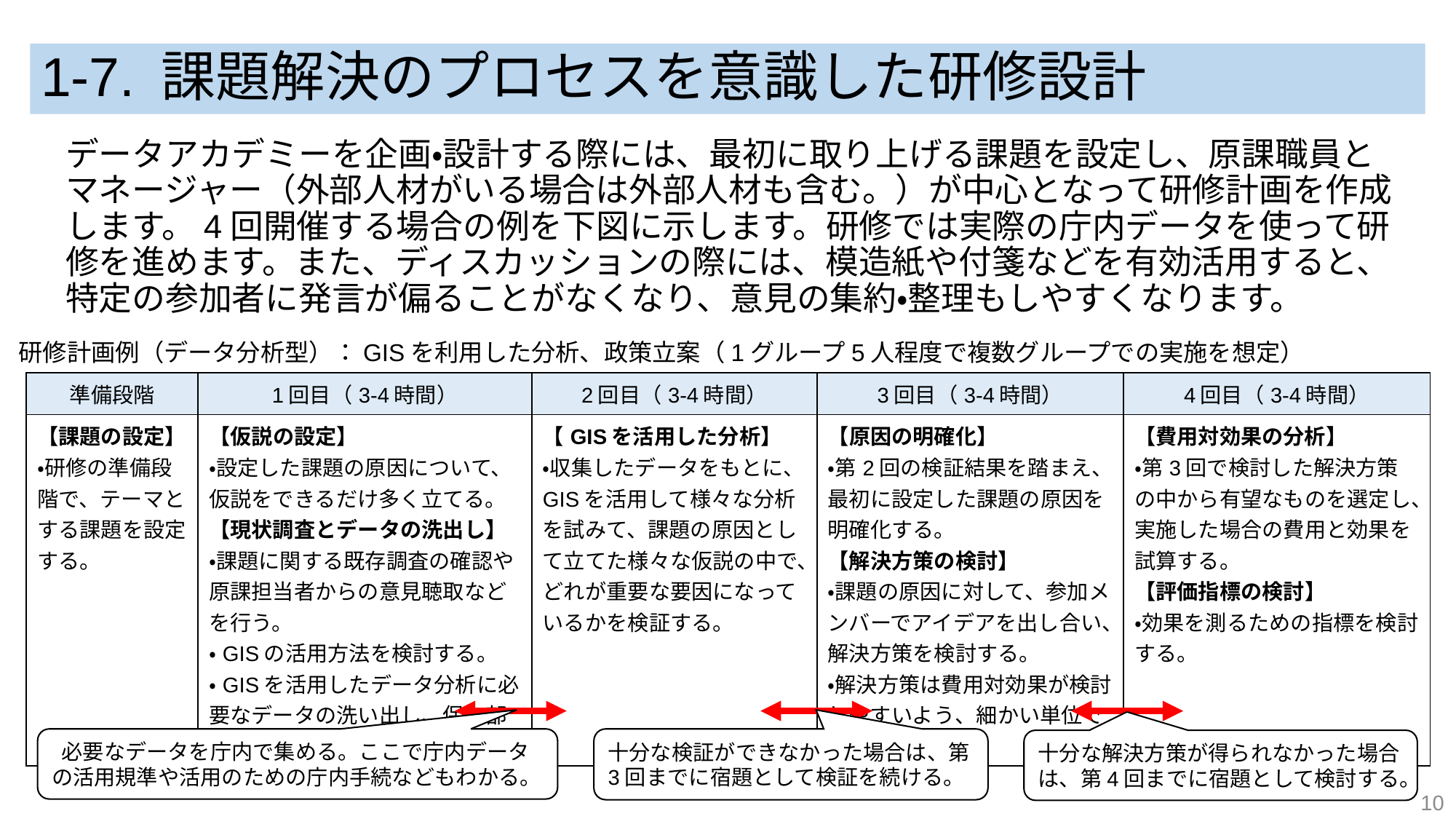

# 1-7. 課題解決のプロセスを意識した研修設計
データアカデミーを企画・設計する際には、最初に取り上げる課題を設定し、原課職員とマネージャー（外部人材がいる場合は外部人材も含む。）が中心となって研修計画を作成します。4回開催する場合の例を下図に示します。研修では実際の庁内データを使って研修を進めます。また、ディスカッションの際には、模造紙や付箋などを有効活用すると、特定の参加者に発言が偏ることがなくなり、意見の集約・整理もしやすくなります。

研修計画例（データ分析型）：GISを利用した分析、政策立案（1グループ5人程度で複数グループでの実施を想定）
| 準備段階 | 1回目（3-4時間） | 2回目（3-4時間） | 3回目（3-4時間） | 4回目（3-4時間） |
| --- | --- | --- | --- | --- |
| 【課題の設定】 ・研修の準備段階で、テーマとする課題を設定する。 | 【仮説の設定】 ・設定した課題の原因について、仮説をできるだけ多く立てる。 【現状調査とデータの洗出し】 ・課題に関する既存調査の確認や原課担当者からの意見聴取などを行う。 ・GISの活用方法を検討する。 ・GISを活用したデータ分析に必要なデータの洗い出し、保有部署の確認などを行う。 | 【GISを活用した分析】 ・収集したデータをもとに、GISを活用して様々な分析を試みて、課題の原因として立てた様々な仮説の中で、どれが重要な要因になっているかを検証する。 | 【原因の明確化】 ・第2回の検証結果を踏まえ、最初に設定した課題の原因を明確化する。 【解決方策の検討】 ・課題の原因に対して、参加メンバーでアイデアを出し合い、解決方策を検討する。 ・解決方策は費用対効果が検討しやすいよう、細かい単位で検討する。 | 【費用対効果の分析】 ・第3回で検討した解決方策の中から有望なものを選定し、実施した場合の費用と効果を試算する。 【評価指標の検討】 ・効果を測るための指標を検討する。 |
 必要なデータを庁内で集める。ここで庁内データの活用規準や活用のための庁内手続などもわかる。
十分な検証ができなかった場合は、第3回までに宿題として検証を続ける。
十分な解決方策が得られなかった場合は、第4回までに宿題として検討する。
10